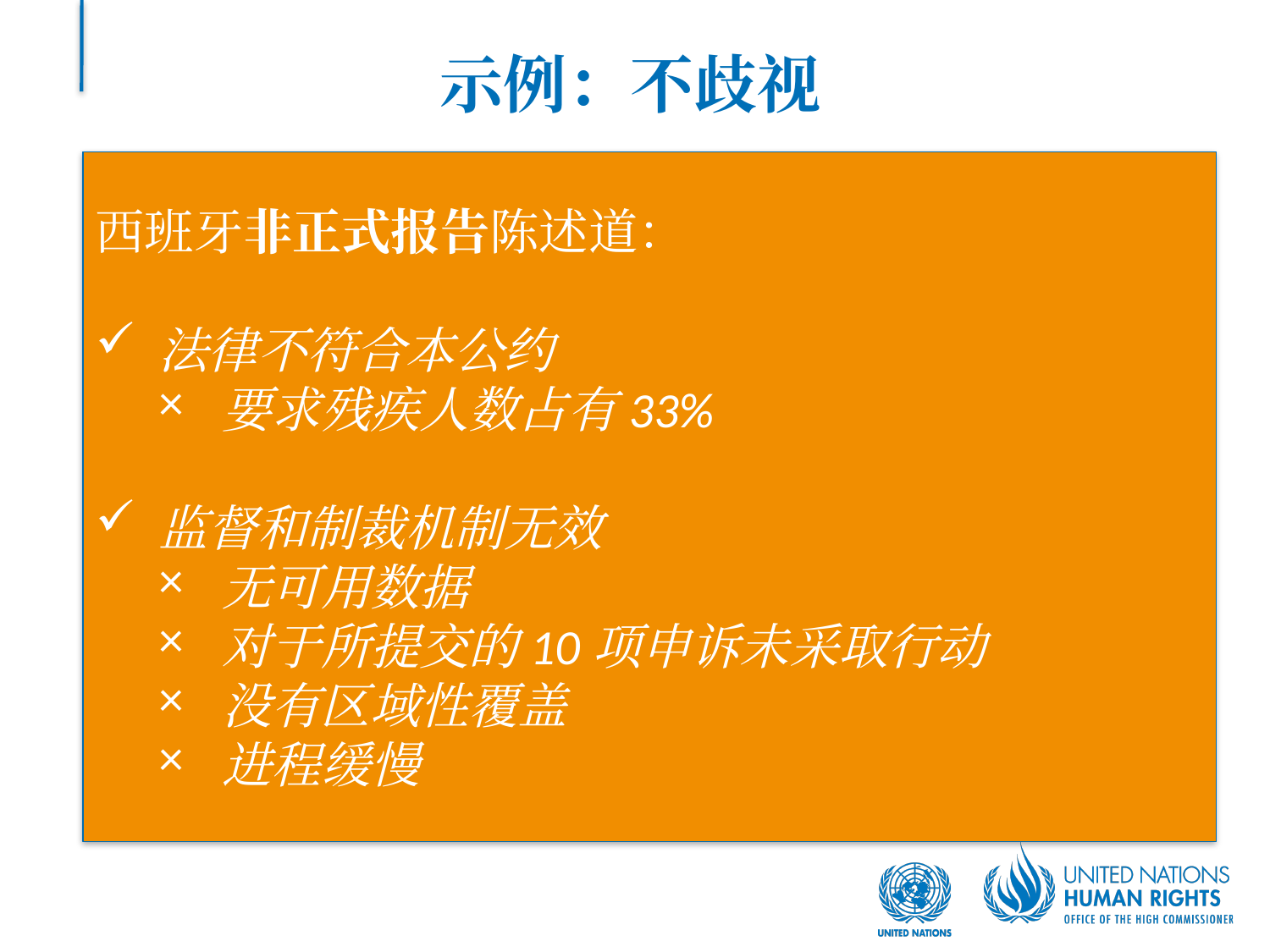

# 示例：不歧视

西班牙非正式报告陈述道：

法律不符合本公约
要求残疾人数占有33%

监督和制裁机制无效
无可用数据
对于所提交的10项申诉未采取行动
没有区域性覆盖
进程缓慢